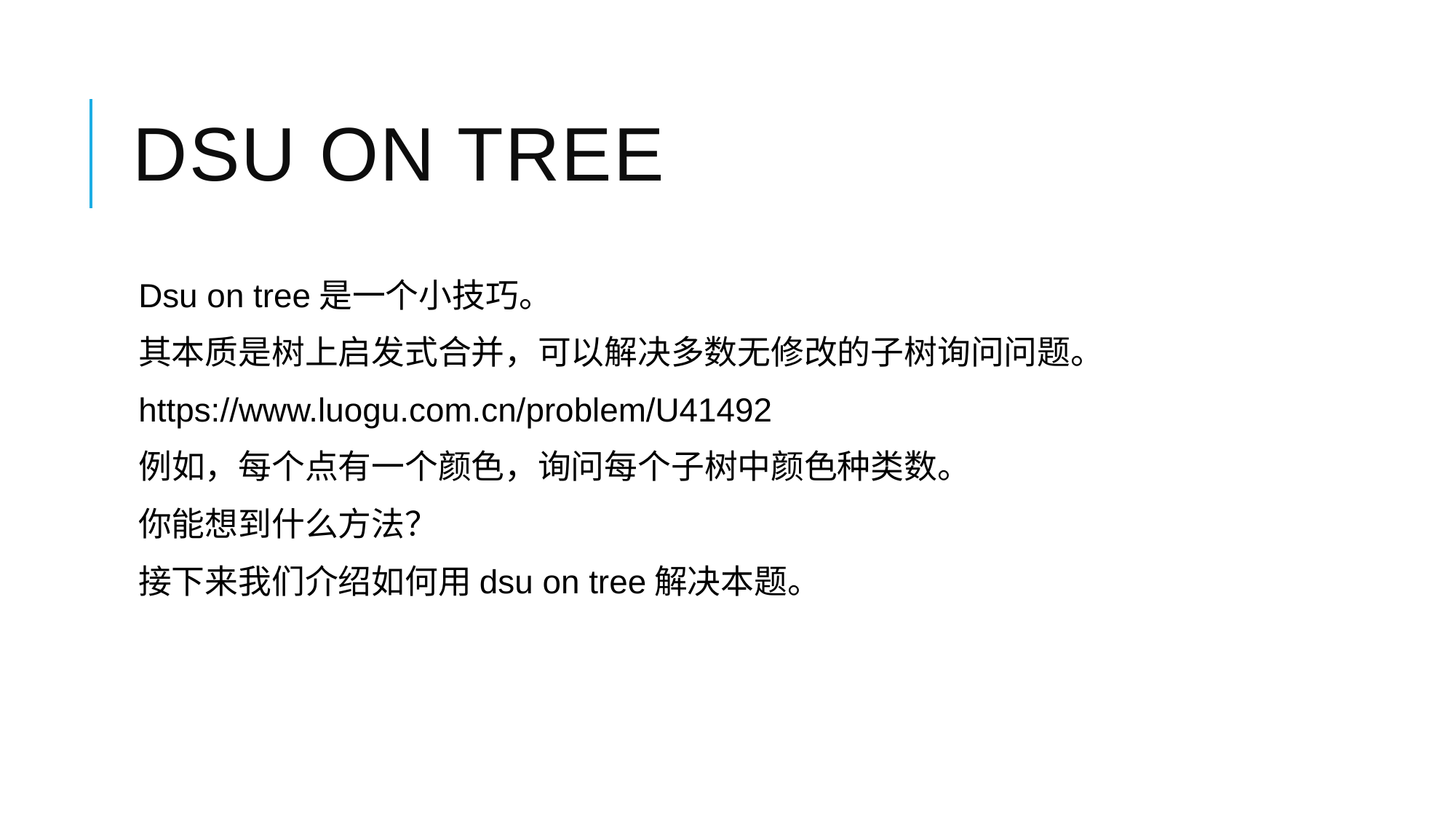

# Dsu on tree
Dsu on tree是一个小技巧。
其本质是树上启发式合并，可以解决多数无修改的子树询问问题。
https://www.luogu.com.cn/problem/U41492
例如，每个点有一个颜色，询问每个子树中颜色种类数。
你能想到什么方法？
接下来我们介绍如何用dsu on tree解决本题。